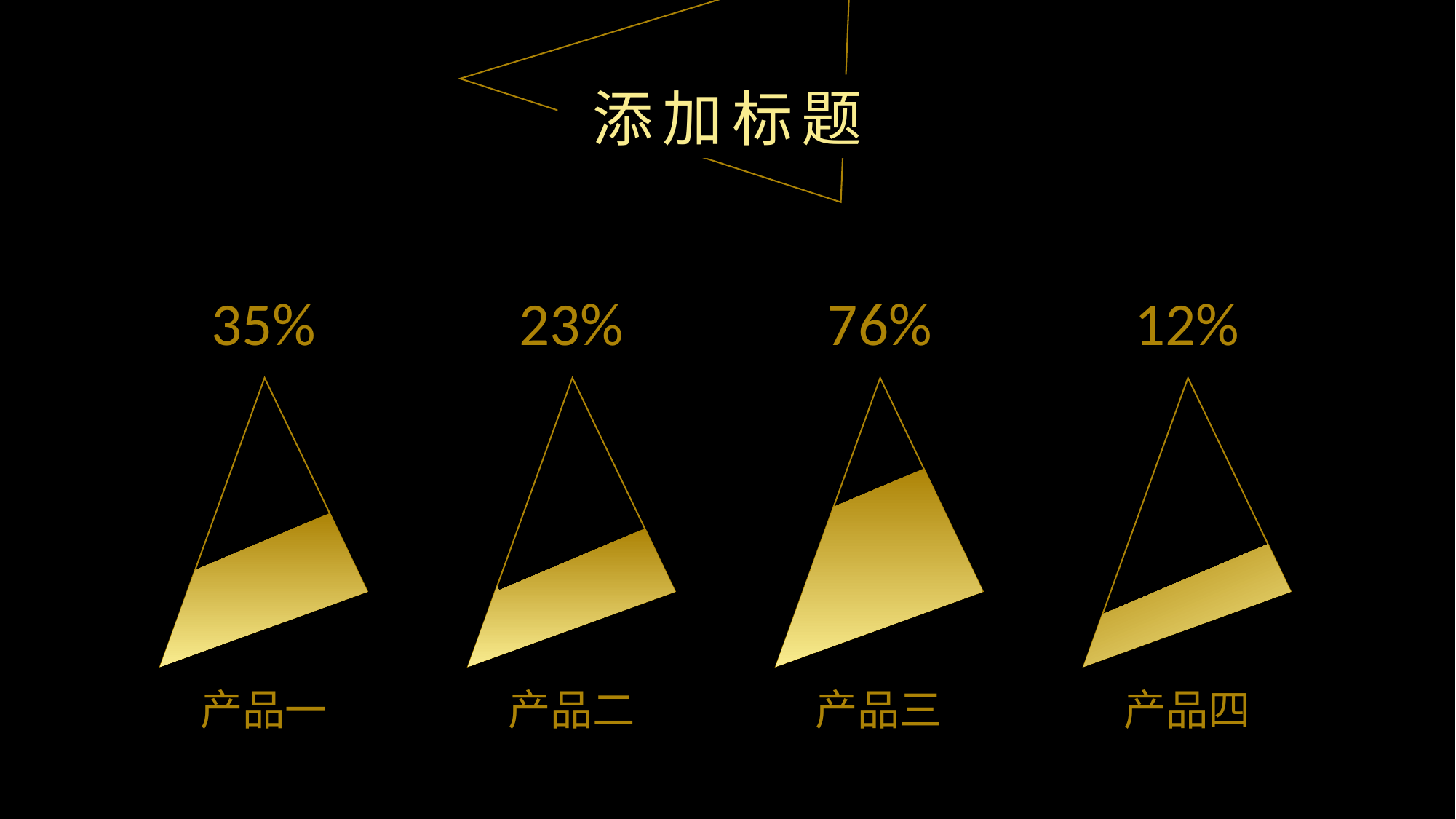

添加标题
35%
23%
76%
12%

产品一
产品二
产品三
产品四